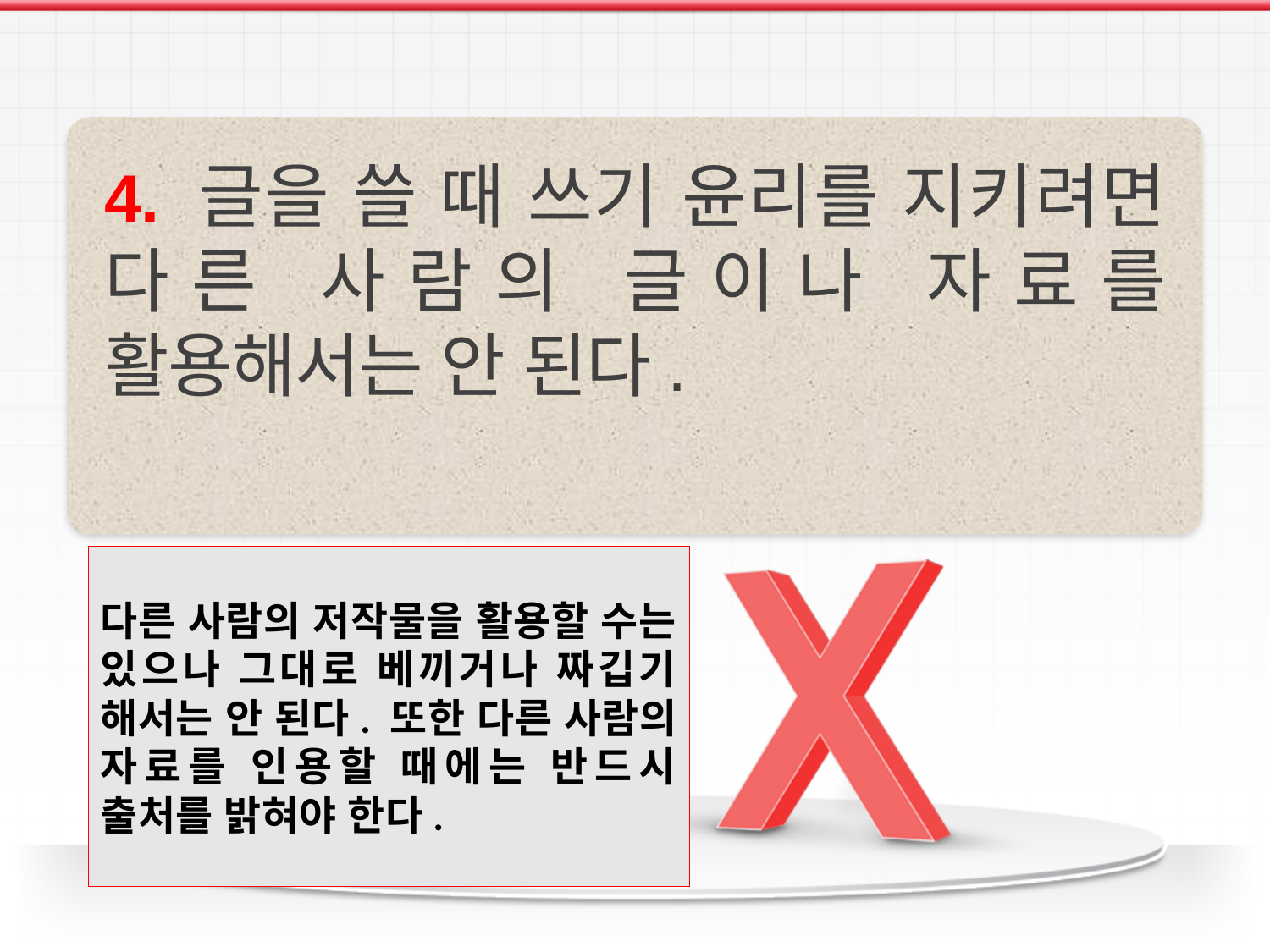

4. 글을 쓸 때 쓰기 윤리를 지키려면 다른 사람의 글이나 자료를 활용해서는 안 된다.
다른 사람의 저작물을 활용할 수는 있으나 그대로 베끼거나 짜깁기 해서는 안 된다. 또한 다른 사람의 자료를 인용할 때에는 반드시 출처를 밝혀야 한다.